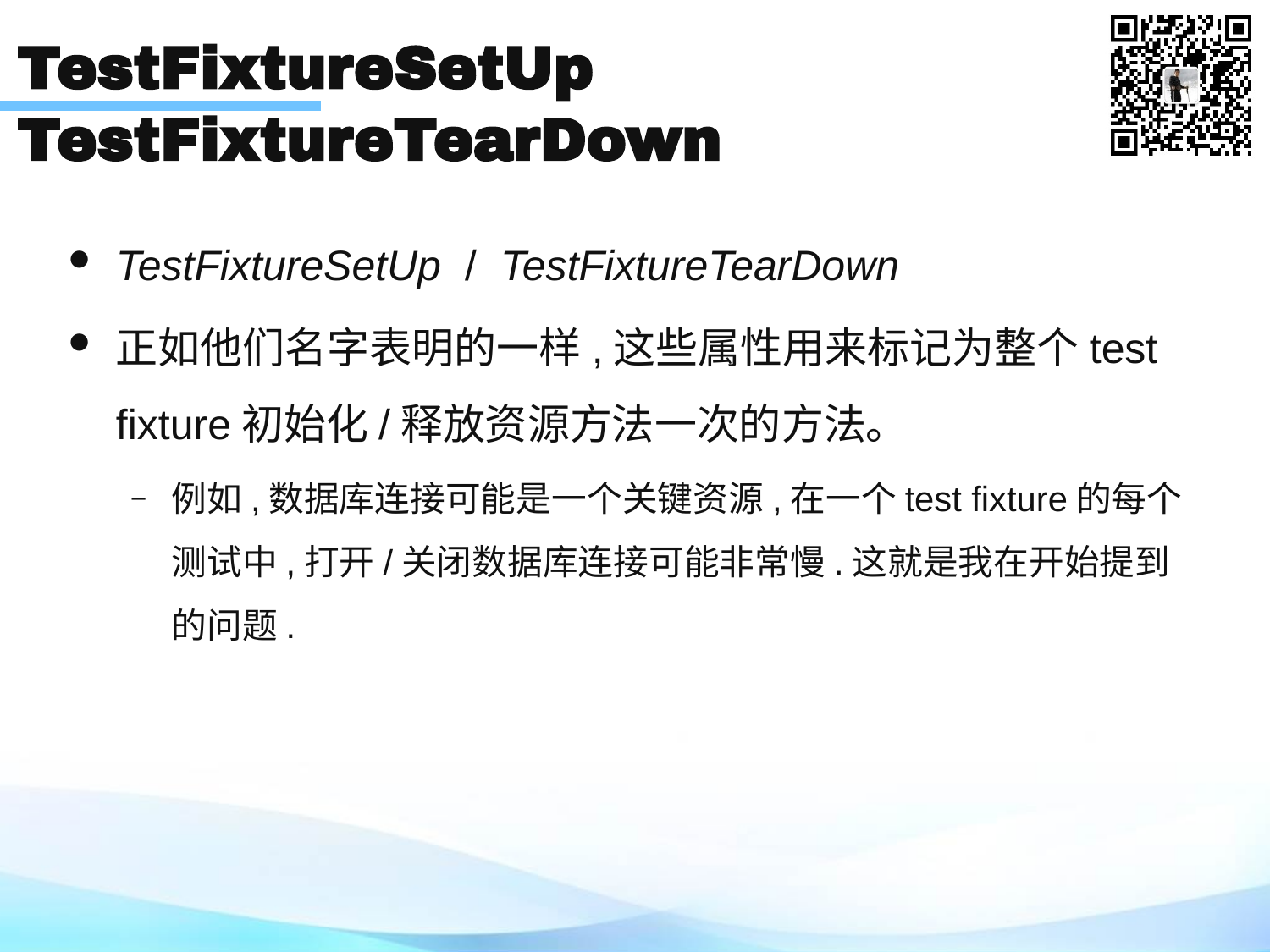

# TestFixtureSetUp TestFixtureTearDown
TestFixtureSetUp  /  TestFixtureTearDown
正如他们名字表明的一样,这些属性用来标记为整个test fixture初始化/释放资源方法一次的方法。
例如,数据库连接可能是一个关键资源,在一个test fixture的每个测试中,打开/关闭数据库连接可能非常慢.这就是我在开始提到的问题.